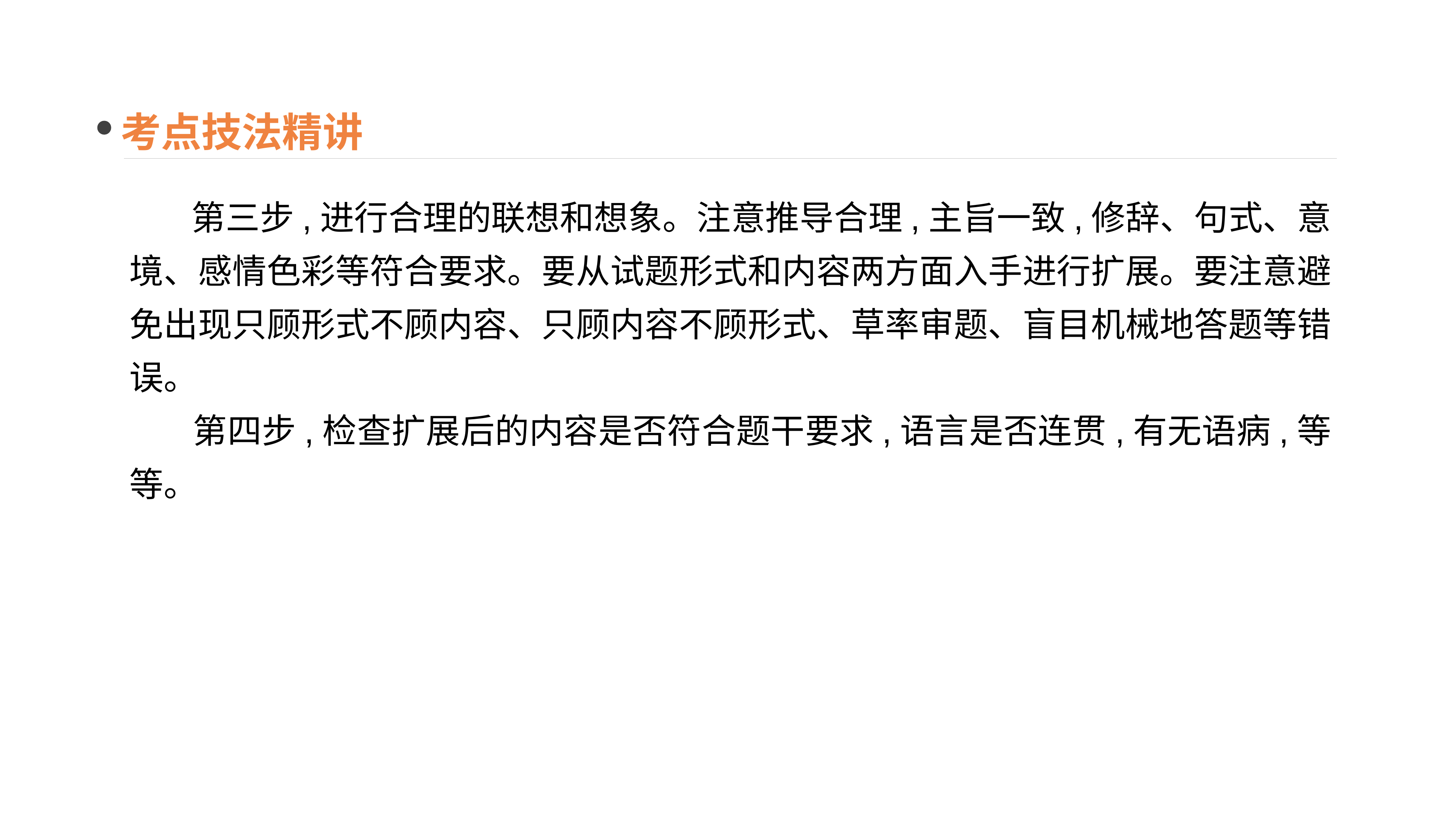

考点技法精讲

       第三步,进行合理的联想和想象。注意推导合理,主旨一致,修辞、句式、意境、感情色彩等符合要求。要从试题形式和内容两方面入手进行扩展。要注意避免出现只顾形式不顾内容、只顾内容不顾形式、草率审题、盲目机械地答题等错误。
       第四步,检查扩展后的内容是否符合题干要求,语言是否连贯,有无语病,等等。